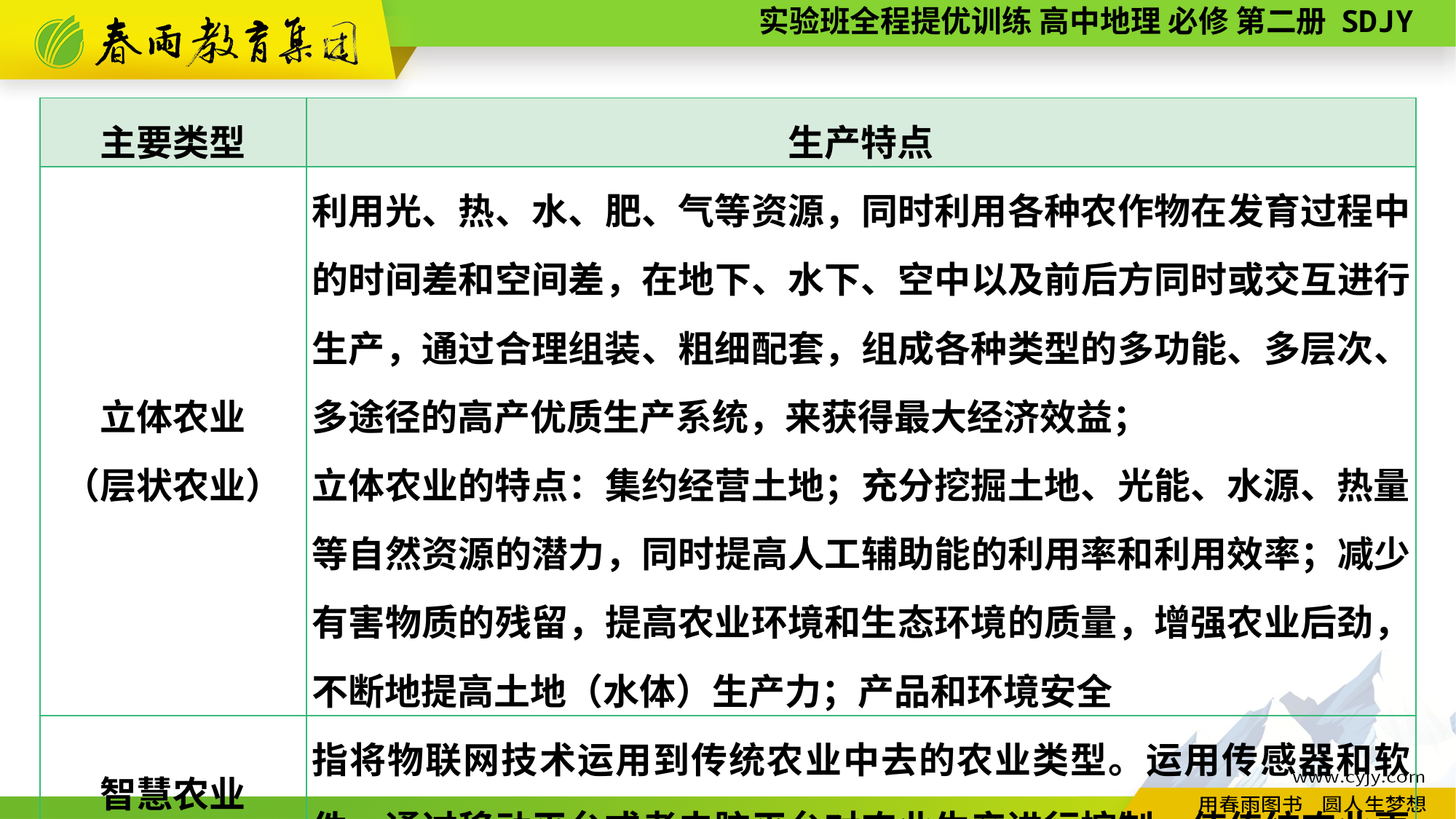

| 主要类型 | 生产特点 |
| --- | --- |
| 立体农业 （层状农业） | 利用光、热、水、肥、气等资源，同时利用各种农作物在发育过程中的时间差和空间差，在地下、水下、空中以及前后方同时或交互进行生产，通过合理组装、粗细配套，组成各种类型的多功能、多层次、多途径的高产优质生产系统，来获得最大经济效益； 立体农业的特点：集约经营土地；充分挖掘土地、光能、水源、热量等自然资源的潜力，同时提高人工辅助能的利用率和利用效率；减少有害物质的残留，提高农业环境和生态环境的质量，增强农业后劲，不断地提高土地（水体）生产力；产品和环境安全 |
| 智慧农业 （互联网农业） | 指将物联网技术运用到传统农业中去的农业类型。运用传感器和软件，通过移动平台或者电脑平台对农业生产进行控制，使传统农业更具有“智慧” |